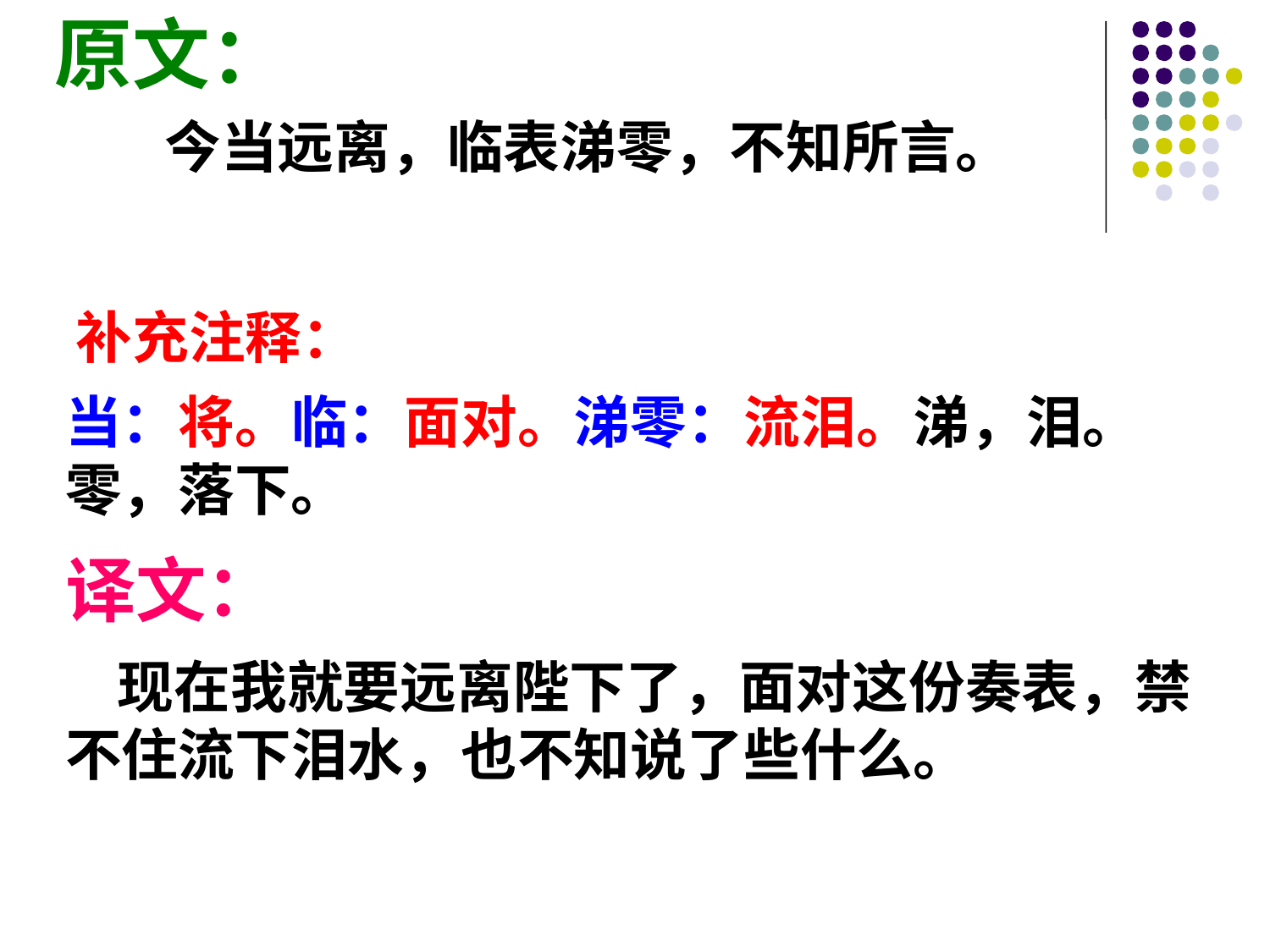

原文：
     今当远离，临表涕零，不知所言。
补充注释：
当：将。临：面对。涕零：流泪。涕，泪。零，落下。
译文：
   现在我就要远离陛下了，面对这份奏表，禁不住流下泪水，也不知说了些什么。